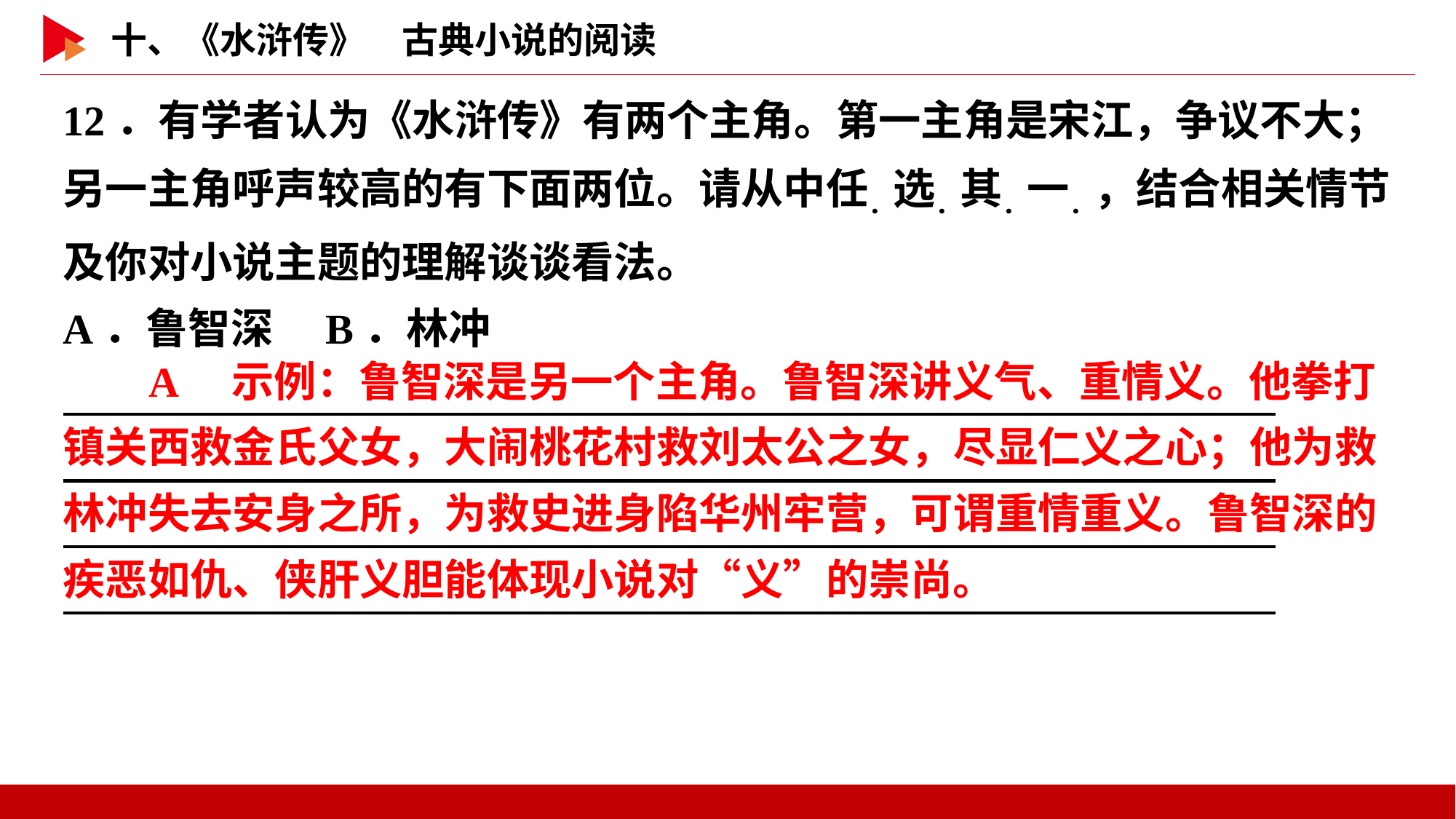

12．有学者认为《水浒传》有两个主角。第一主角是宋江，争议不大；另一主角呼声较高的有下面两位。请从中任．选．其．一．，结合相关情节及你对小说主题的理解谈谈看法。
A．鲁智深　B．林冲

A　示例：鲁智深是另一个主角。鲁智深讲义气、重情义。他拳打镇关西救金氏父女，大闹桃花村救刘太公之女，尽显仁义之心；他为救林冲失去安身之所，为救史进身陷华州牢营，可谓重情重义。鲁智深的疾恶如仇、侠肝义胆能体现小说对“义”的崇尚。